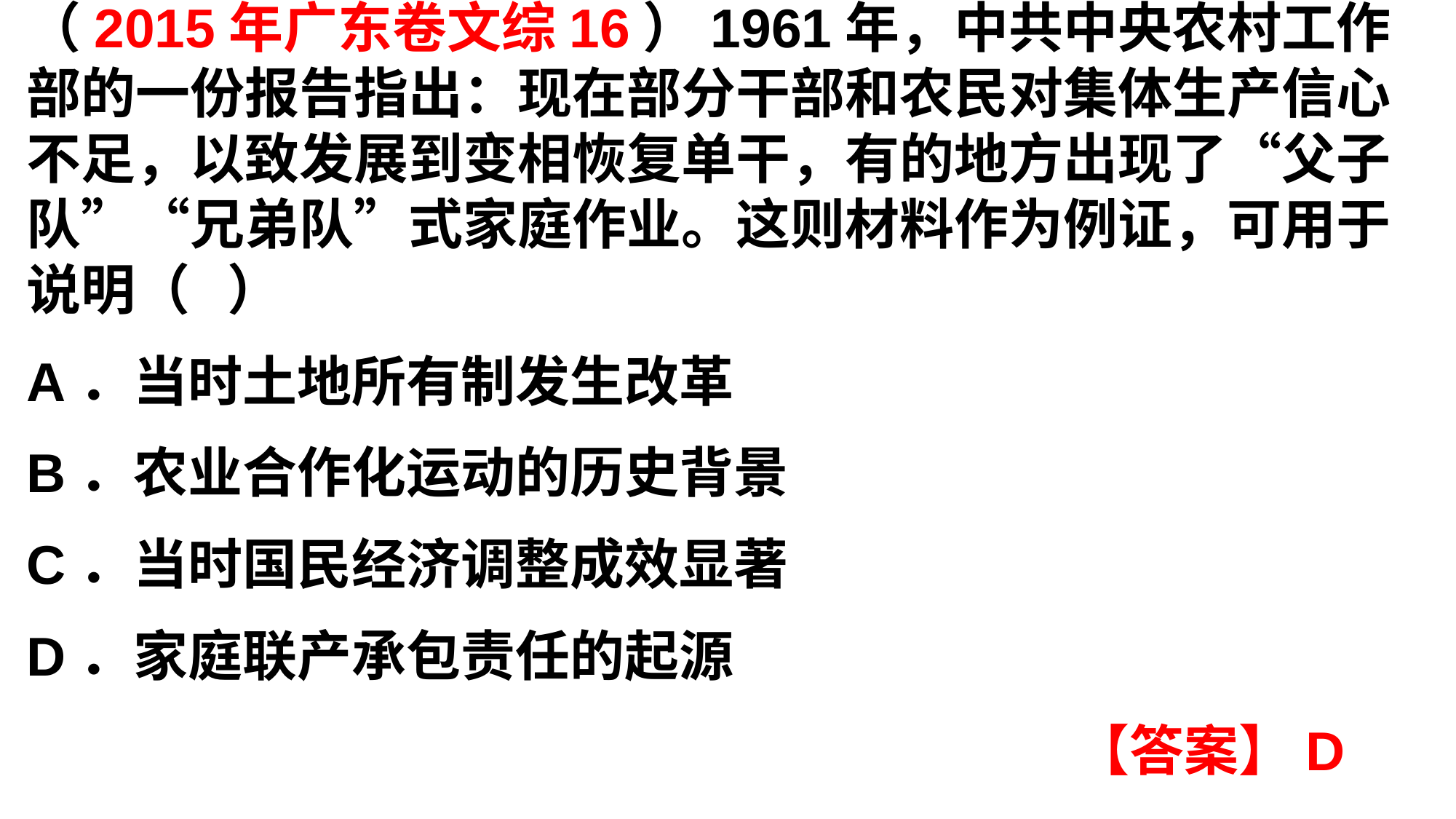

（2015年广东卷文综16）1961年，中共中央农村工作部的一份报告指出：现在部分干部和农民对集体生产信心不足，以致发展到变相恢复单干，有的地方出现了“父子队”“兄弟队”式家庭作业。这则材料作为例证，可用于说明（   ）A．当时土地所有制发生改革
B．农业合作化运动的历史背景C．当时国民经济调整成效显著
D．家庭联产承包责任的起源
【答案】D